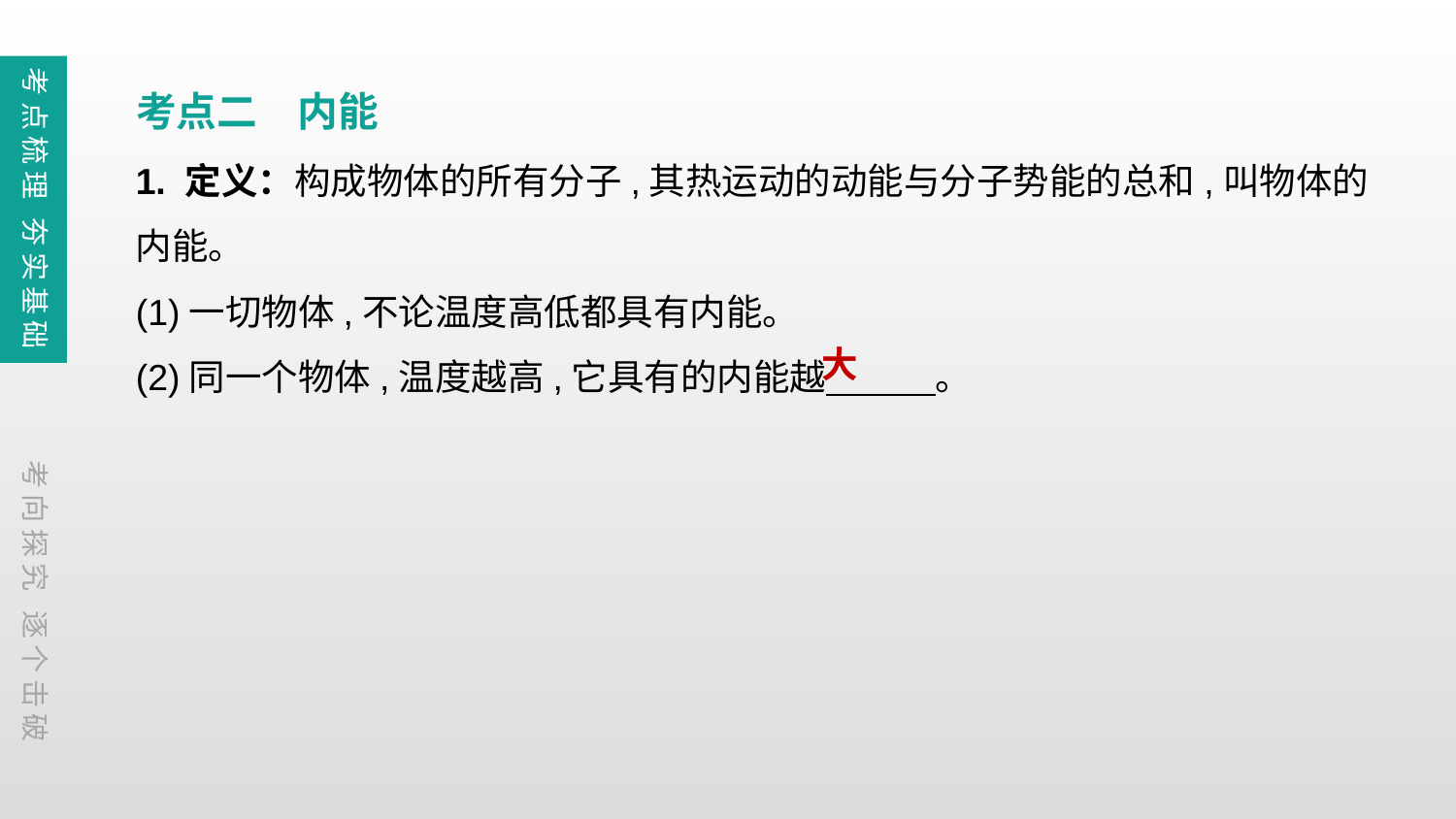

考点梳理 夯实基础
考点二　内能
1. 定义：构成物体的所有分子,其热运动的动能与分子势能的总和,叫物体的内能。
(1)一切物体,不论温度高低都具有内能。
(2)同一个物体,温度越高,它具有的内能越　　　。
大
考向探究 逐个击破